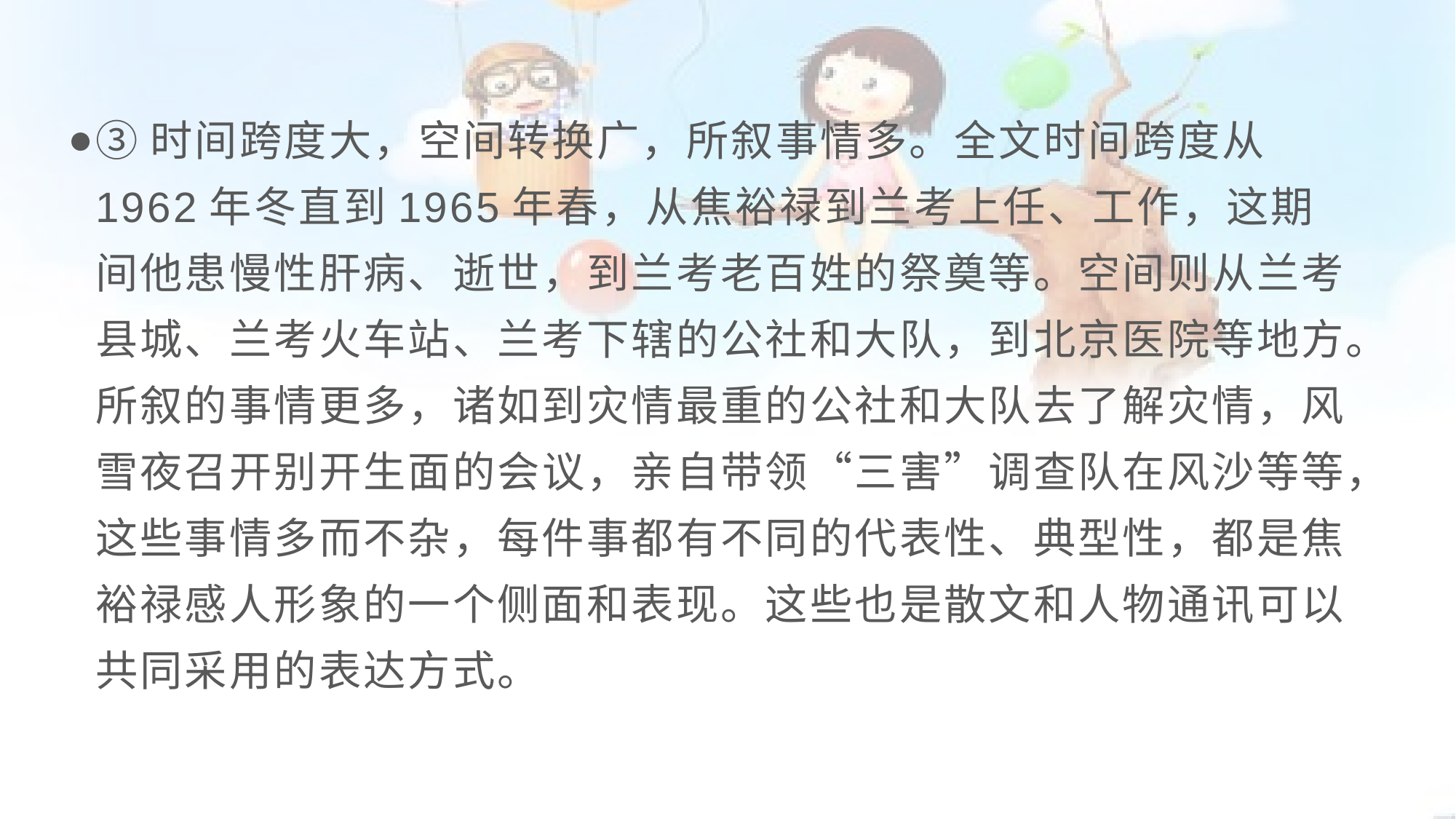

③时间跨度大，空间转换广，所叙事情多。全文时间跨度从1962年冬直到1965年春，从焦裕禄到兰考上任、工作，这期间他患慢性肝病、逝世，到兰考老百姓的祭奠等。空间则从兰考县城、兰考火车站、兰考下辖的公社和大队，到北京医院等地方。所叙的事情更多，诸如到灾情最重的公社和大队去了解灾情，风雪夜召开别开生面的会议，亲自带领“三害”调查队在风沙等等，这些事情多而不杂，每件事都有不同的代表性、典型性，都是焦裕禄感人形象的一个侧面和表现。这些也是散文和人物通讯可以共同采用的表达方式。